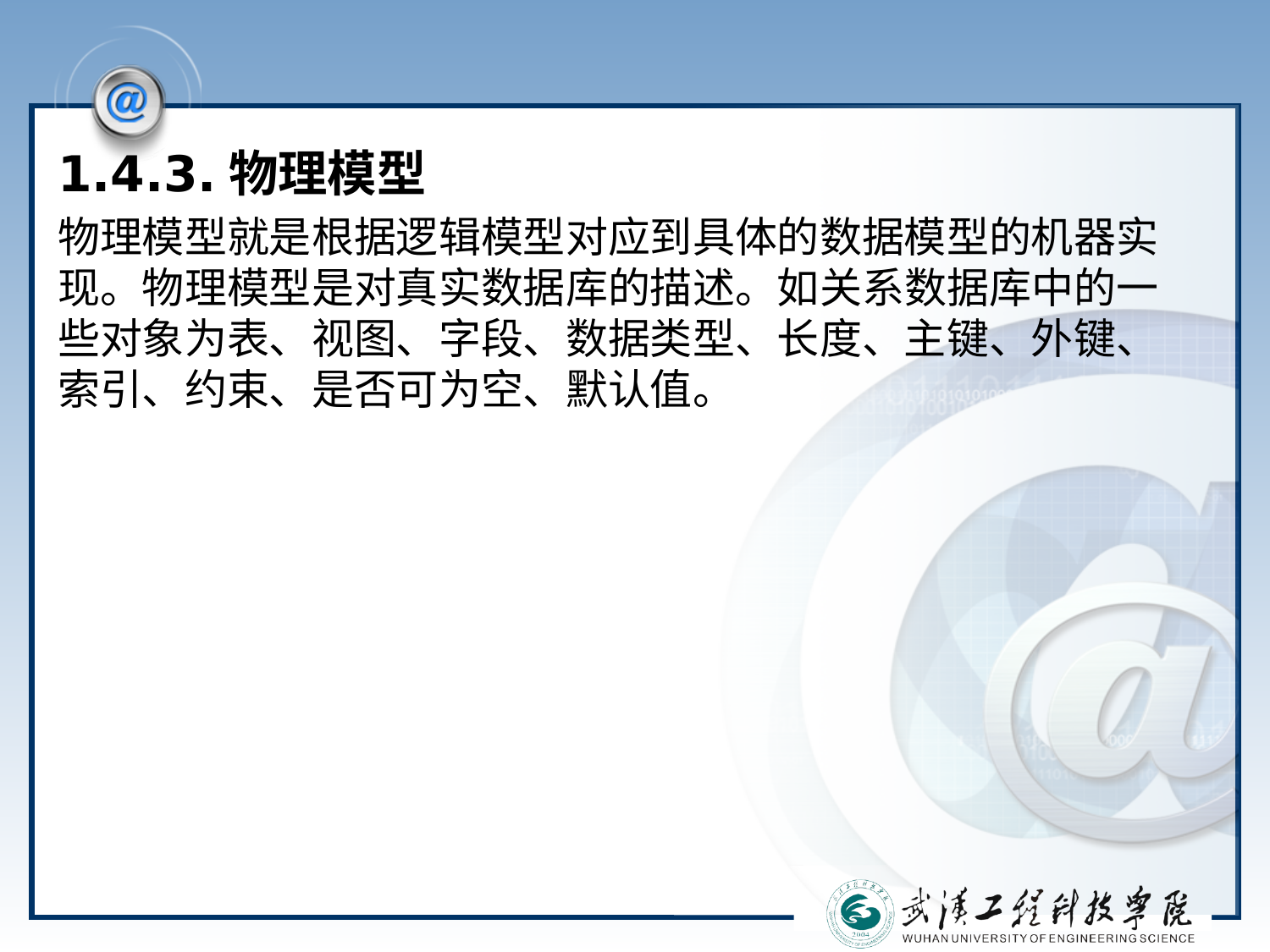

#
1.4.3.物理模型
物理模型就是根据逻辑模型对应到具体的数据模型的机器实现。物理模型是对真实数据库的描述。如关系数据库中的一些对象为表、视图、字段、数据类型、长度、主键、外键、索引、约束、是否可为空、默认值。